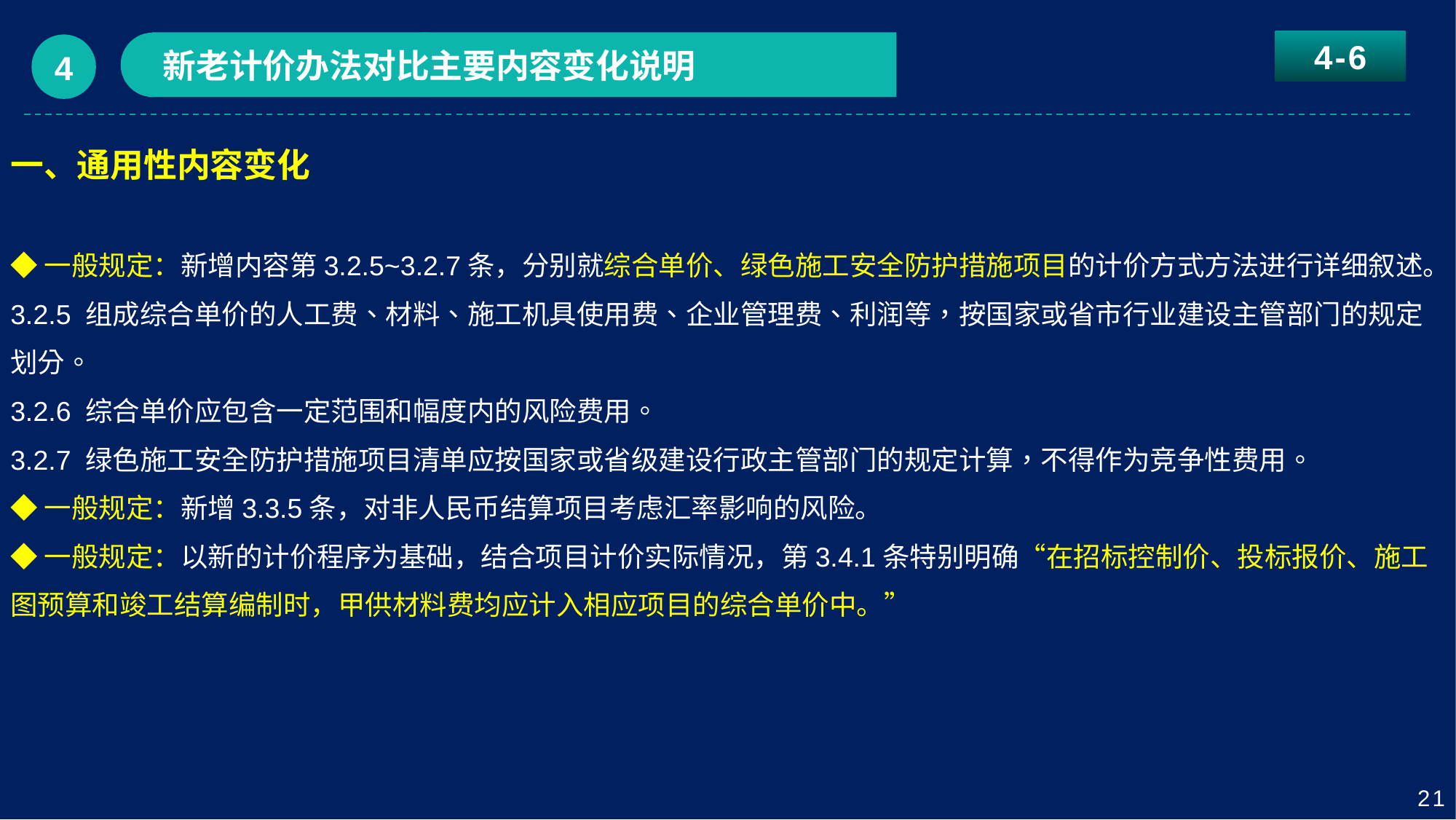

4-6
新老计价办法对比主要内容变化说明

4
一、通用性内容变化

◆一般规定：新增内容第3.2.5~3.2.7条，分别就综合单价、绿色施工安全防护措施项目的计价方式方法进行详细叙述。
3.2.5 组成综合单价的人工费、材料、施工机具使用费、企业管理费、利润等，按国家或省市行业建设主管部门的规定划分。
3.2.6 综合单价应包含一定范围和幅度内的风险费用。
3.2.7 绿色施工安全防护措施项目清单应按国家或省级建设行政主管部门的规定计算，不得作为竞争性费用。
◆一般规定：新增3.3.5条，对非人民币结算项目考虑汇率影响的风险。
◆一般规定：以新的计价程序为基础，结合项目计价实际情况，第3.4.1条特别明确“在招标控制价、投标报价、施工图预算和竣工结算编制时，甲供材料费均应计入相应项目的综合单价中。”
21